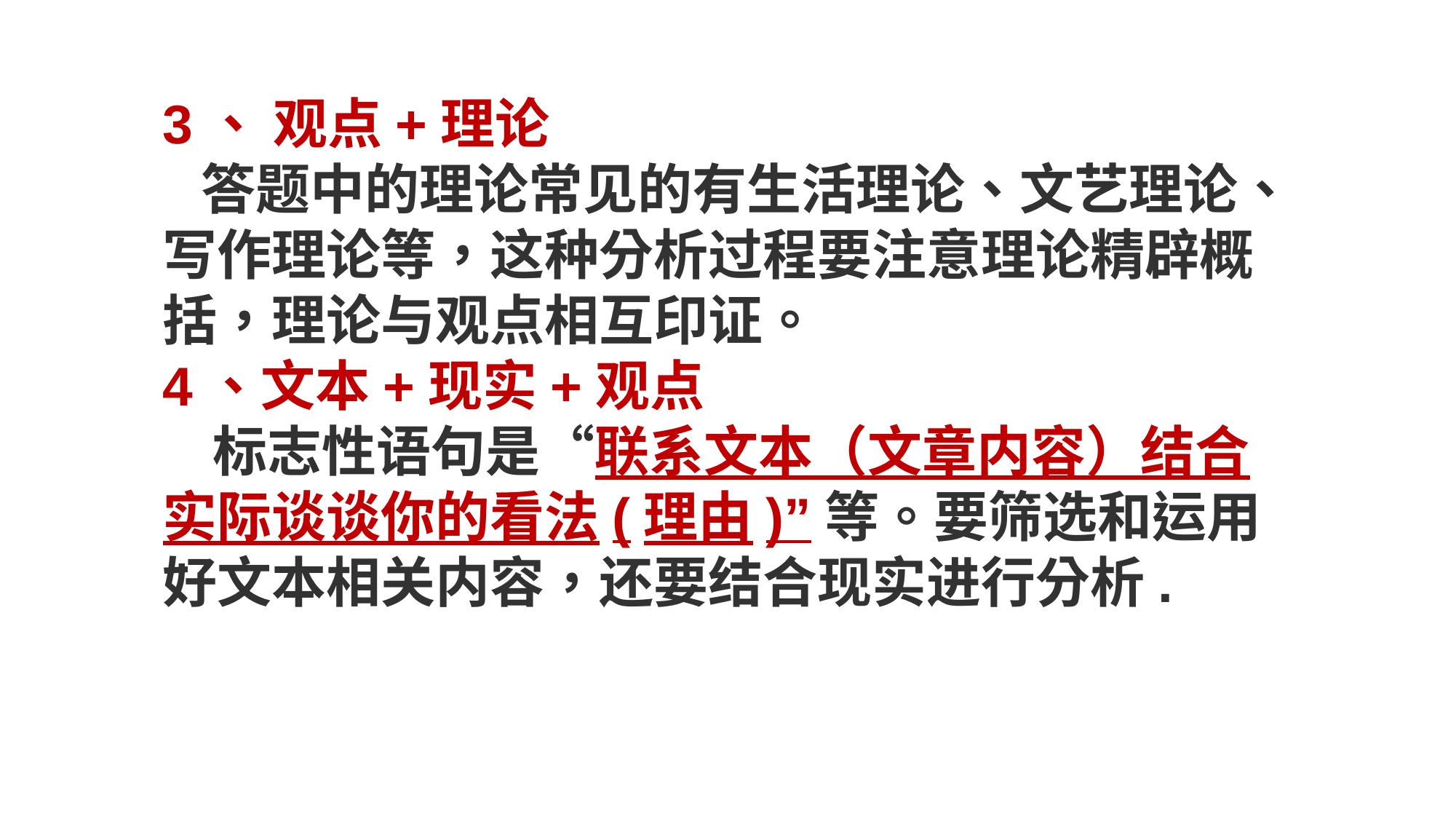

3、 观点+理论
  答题中的理论常见的有生活理论、文艺理论、写作理论等，这种分析过程要注意理论精辟概括，理论与观点相互印证。
4、文本+现实+观点
   标志性语句是“联系文本（文章内容）结合实际谈谈你的看法(理由)”等。要筛选和运用好文本相关内容，还要结合现实进行分析.